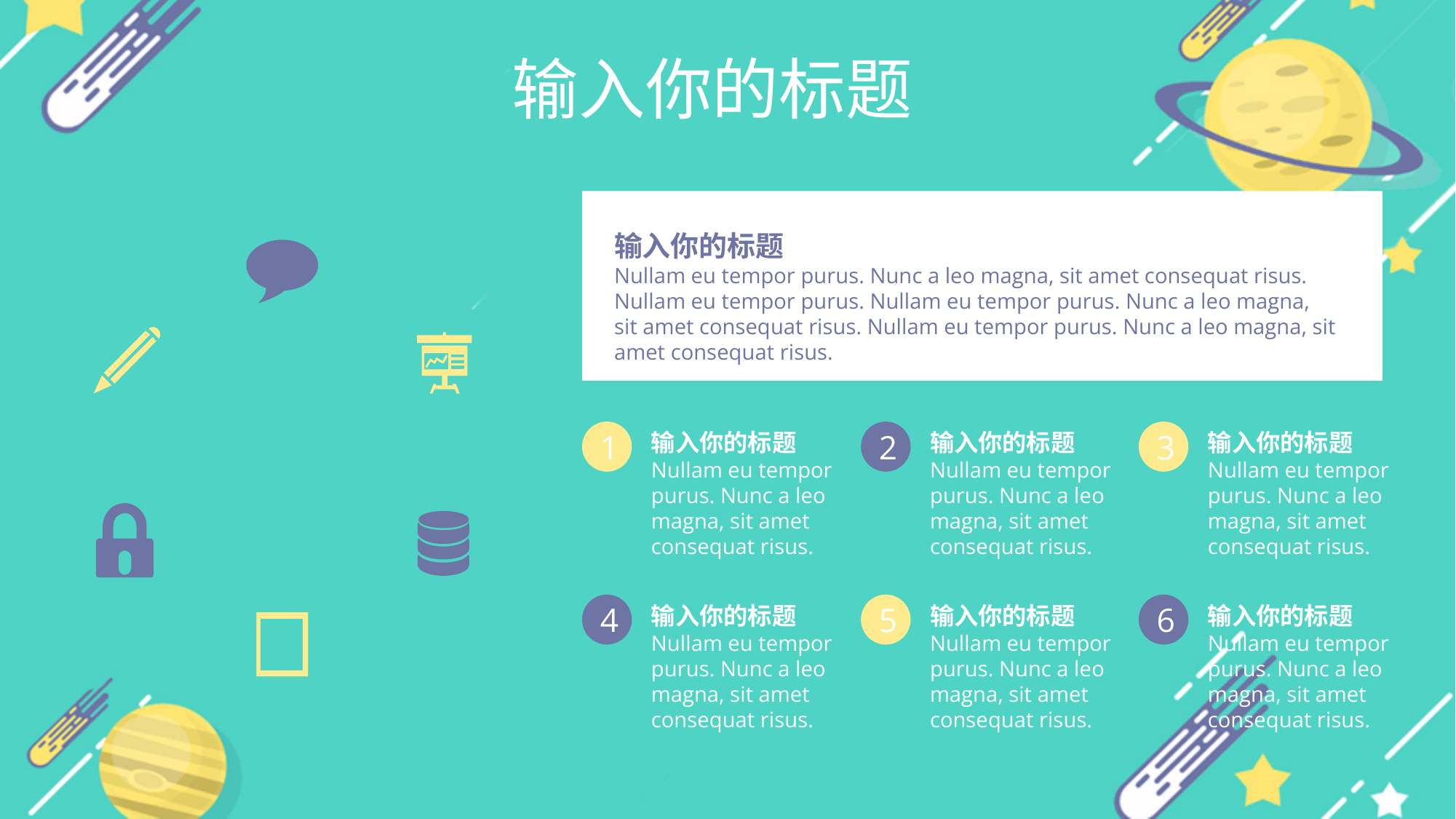

输入你的标题

输入你的标题
Nullam eu tempor purus. Nunc a leo magna, sit amet consequat risus. Nullam eu tempor purus. Nullam eu tempor purus. Nunc a leo magna, sit amet consequat risus. Nullam eu tempor purus. Nunc a leo magna, sit amet consequat risus.

输入你的标题
Nullam eu tempor purus. Nunc a leo magna, sit amet consequat risus.
输入你的标题
Nullam eu tempor purus. Nunc a leo magna, sit amet consequat risus.
输入你的标题
Nullam eu tempor purus. Nunc a leo magna, sit amet consequat risus.
1
2
3

输入你的标题
Nullam eu tempor purus. Nunc a leo magna, sit amet consequat risus.
输入你的标题
Nullam eu tempor purus. Nunc a leo magna, sit amet consequat risus.
输入你的标题
Nullam eu tempor purus. Nunc a leo magna, sit amet consequat risus.
4
5
6